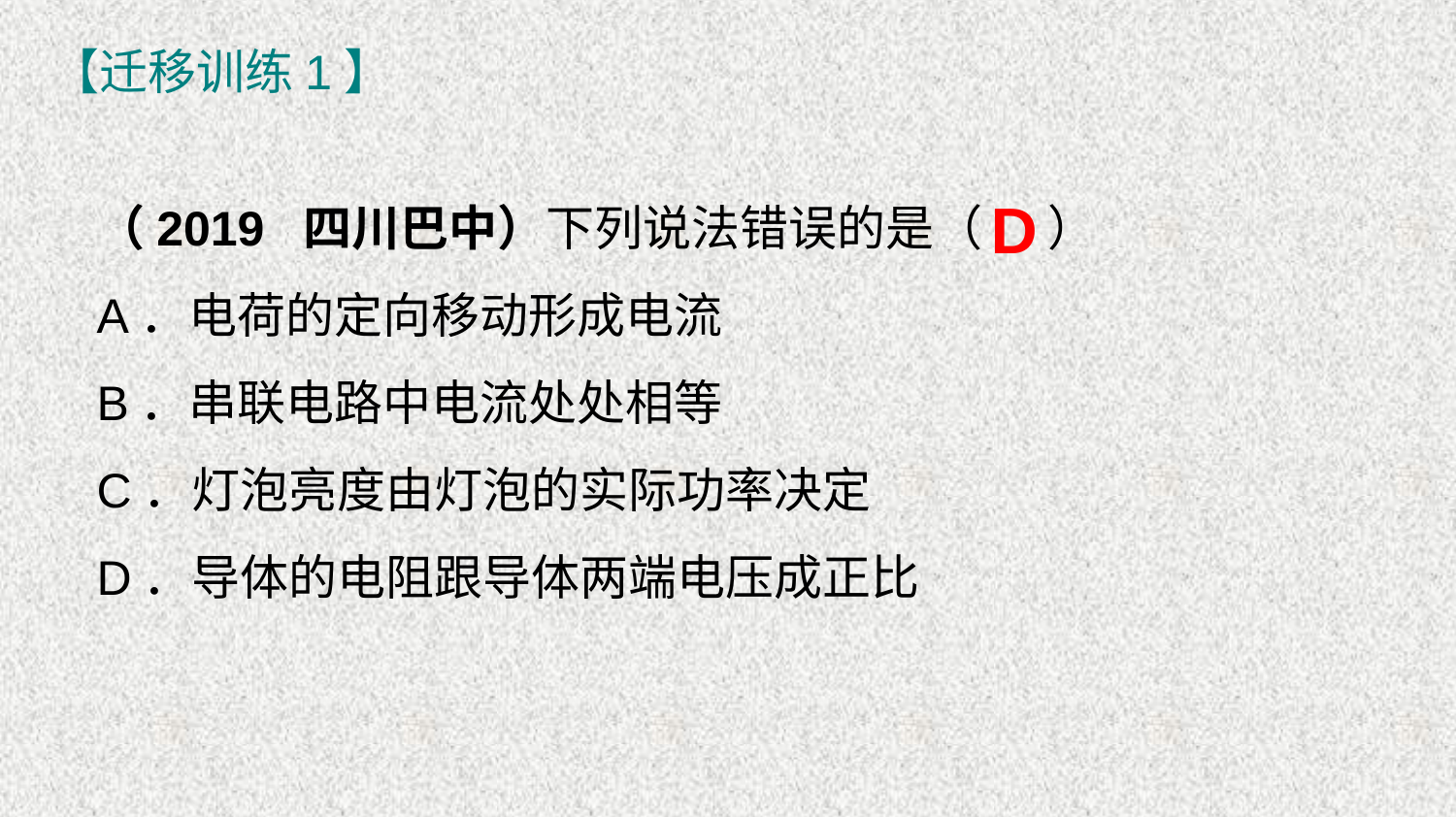

【迁移训练1】
（2019  四川巴中）下列说法错误的是（      ）
A．电荷的定向移动形成电流
B．串联电路中电流处处相等
C．灯泡亮度由灯泡的实际功率决定
D．导体的电阻跟导体两端电压成正比
D